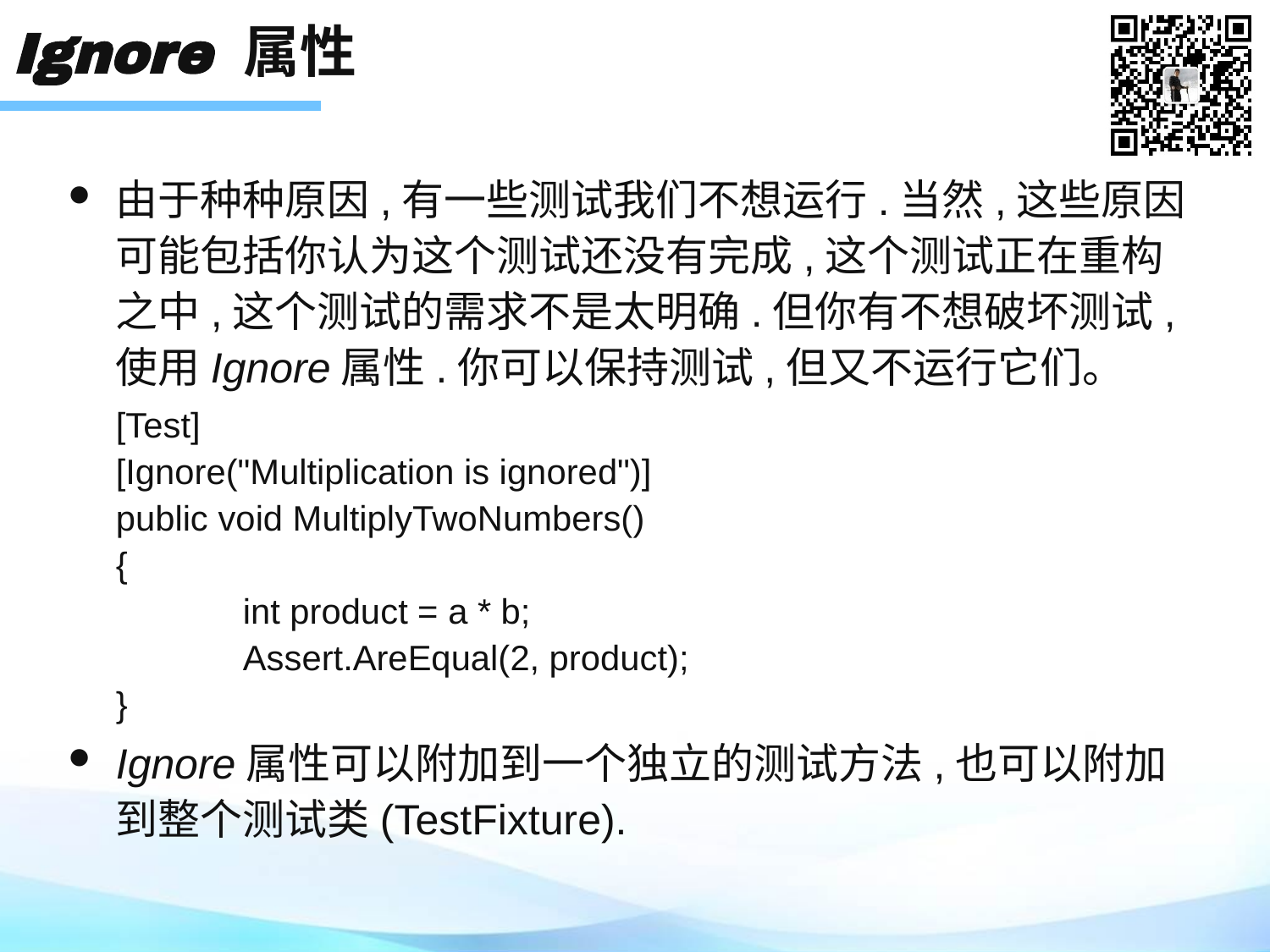

# Ignore 属性
由于种种原因,有一些测试我们不想运行.当然,这些原因可能包括你认为这个测试还没有完成,这个测试正在重构之中,这个测试的需求不是太明确.但你有不想破坏测试, 使用Ignore属性.你可以保持测试,但又不运行它们。
	[Test]
[Ignore("Multiplication is ignored")]
public void MultiplyTwoNumbers()
{
	int product = a * b;
	Assert.AreEqual(2, product);
}
Ignore属性可以附加到一个独立的测试方法,也可以附加到整个测试类(TestFixture).